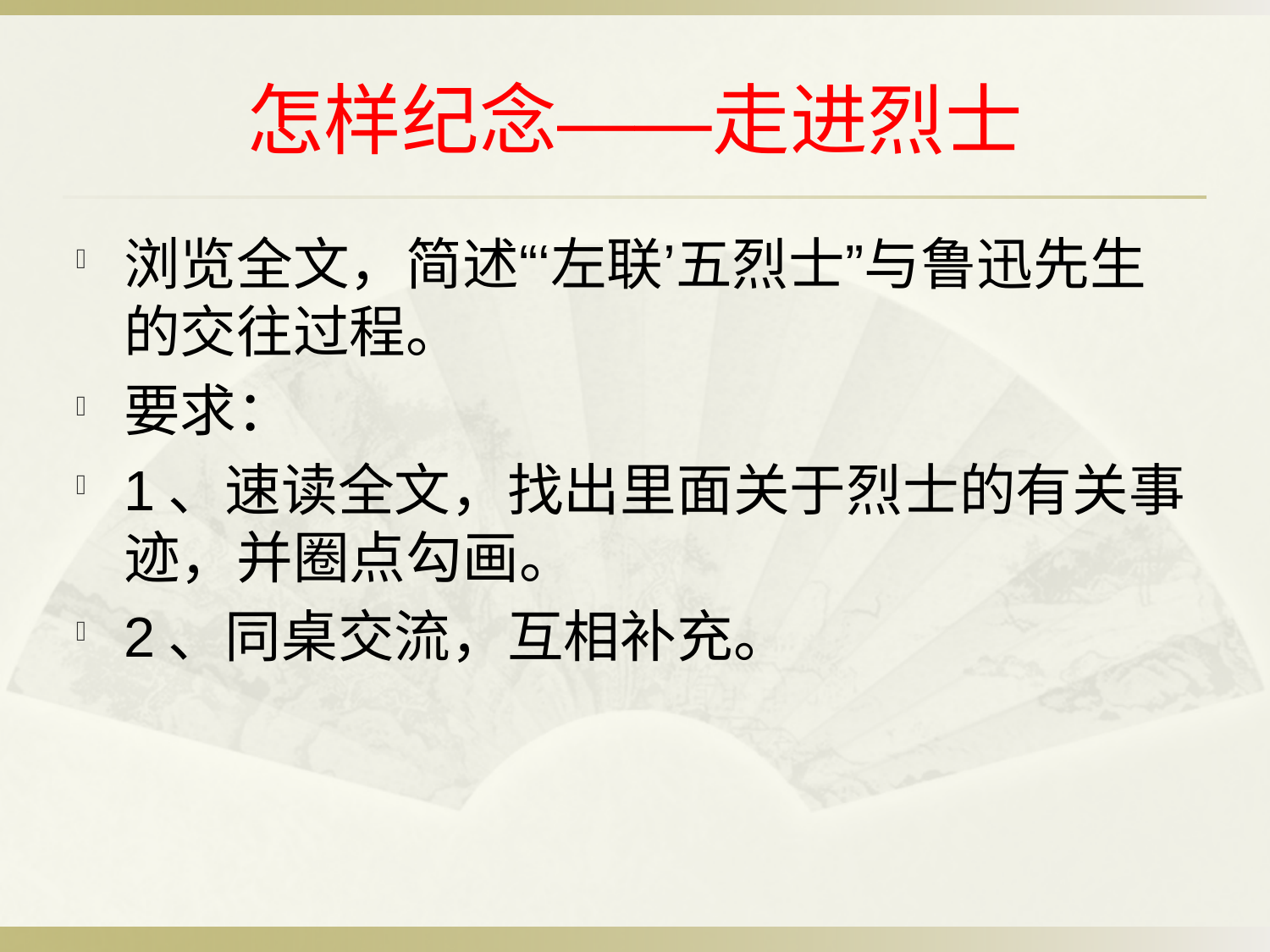

# 怎样纪念——走进烈士
浏览全文，简述“‘左联’五烈士”与鲁迅先生的交往过程。
要求：
1、速读全文，找出里面关于烈士的有关事迹，并圈点勾画。
2、同桌交流，互相补充。